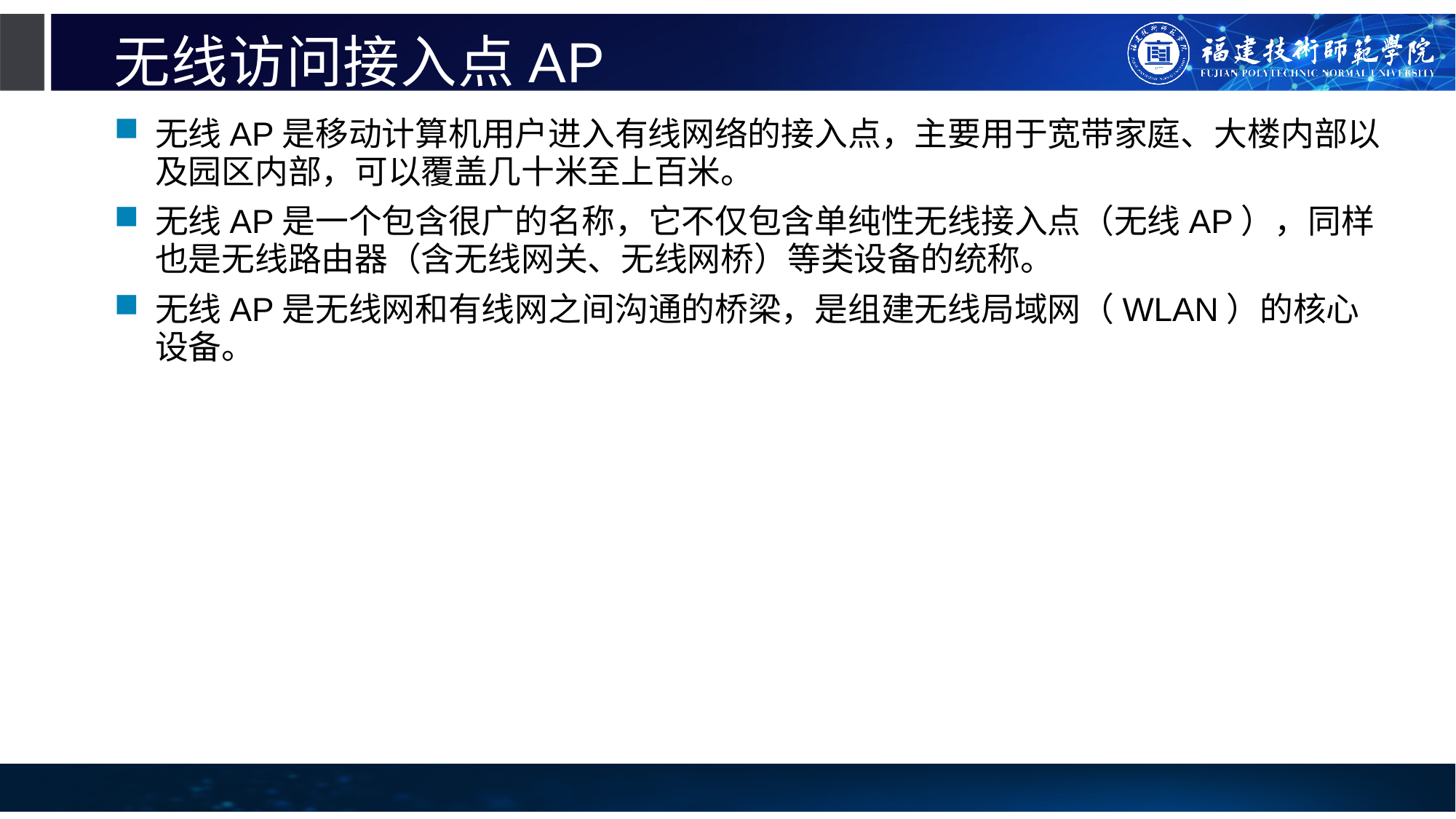

# 无线访问接入点AP
无线AP是移动计算机用户进入有线网络的接入点，主要用于宽带家庭、大楼内部以及园区内部，可以覆盖几十米至上百米。
无线AP是一个包含很广的名称，它不仅包含单纯性无线接入点（无线AP），同样也是无线路由器（含无线网关、无线网桥）等类设备的统称。
无线AP是无线网和有线网之间沟通的桥梁，是组建无线局域网（WLAN）的核心设备。